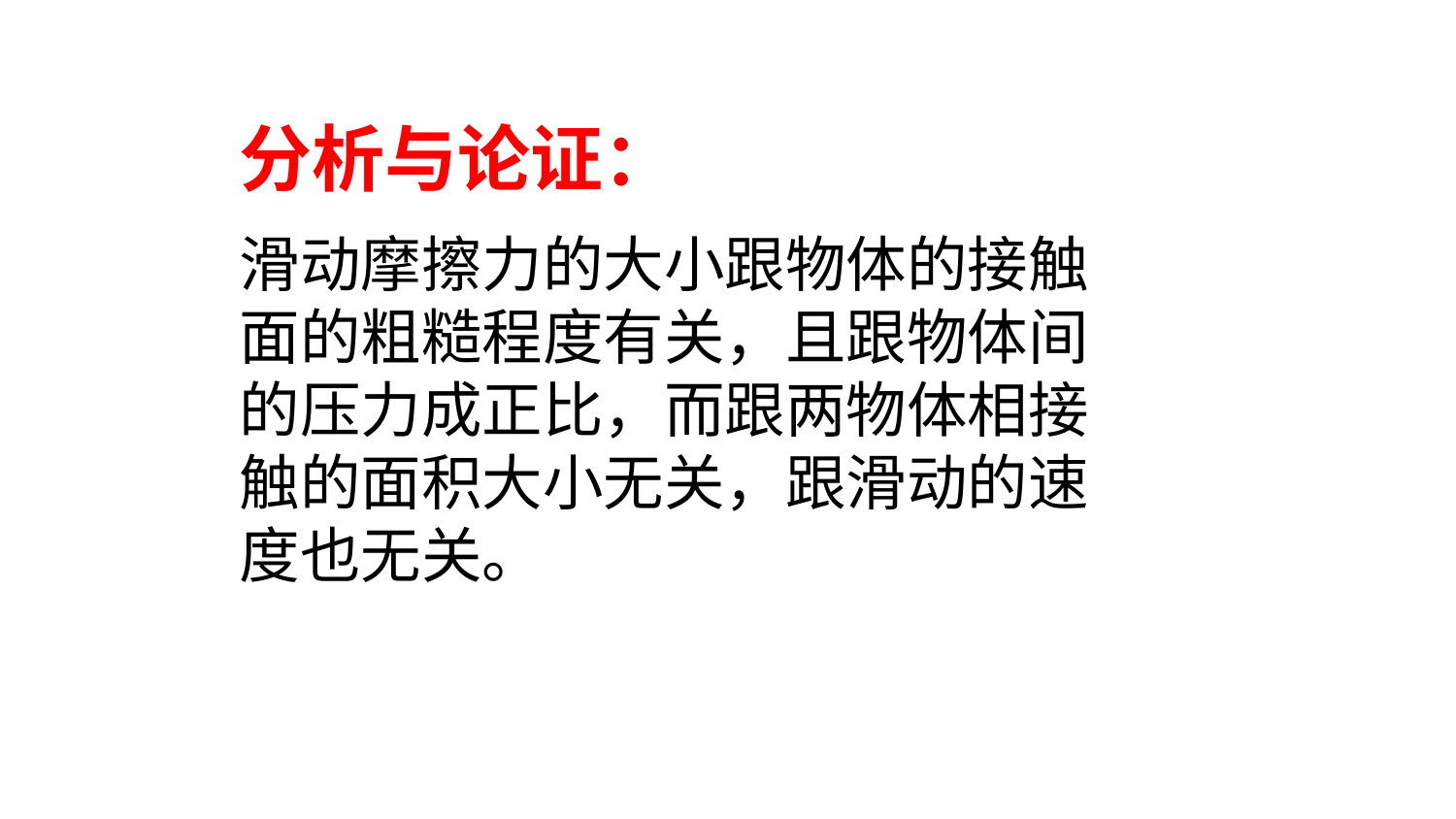

分析与论证：
滑动摩擦力的大小跟物体的接触面的粗糙程度有关，且跟物体间的压力成正比，而跟两物体相接触的面积大小无关，跟滑动的速度也无关。